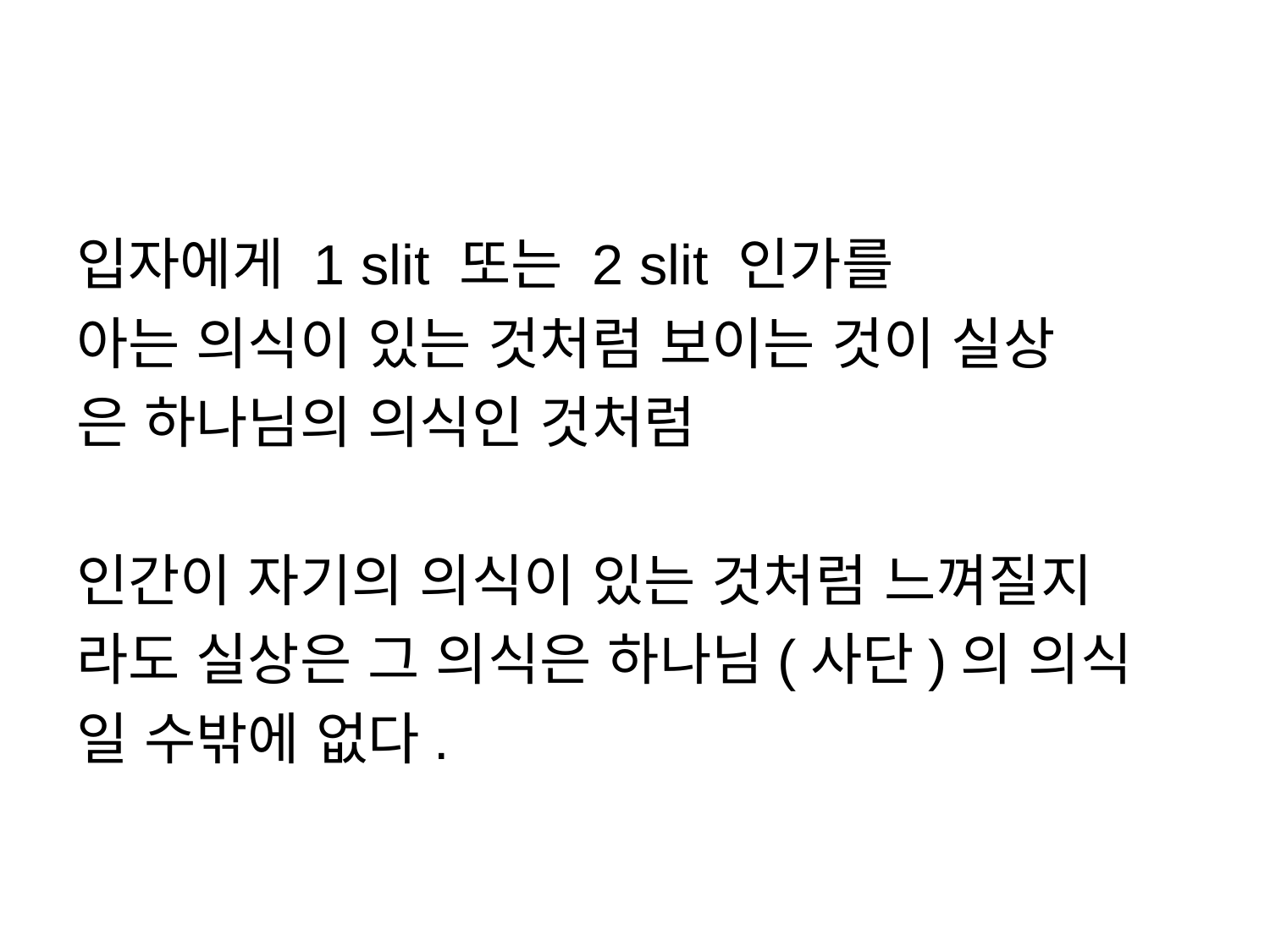

#
입자에게 1 slit 또는 2 slit 인가를
아는 의식이 있는 것처럼 보이는 것이 실상
은 하나님의 의식인 것처럼

인간이 자기의 의식이 있는 것처럼 느껴질지
라도 실상은 그 의식은 하나님(사단)의 의식
일 수밖에 없다.